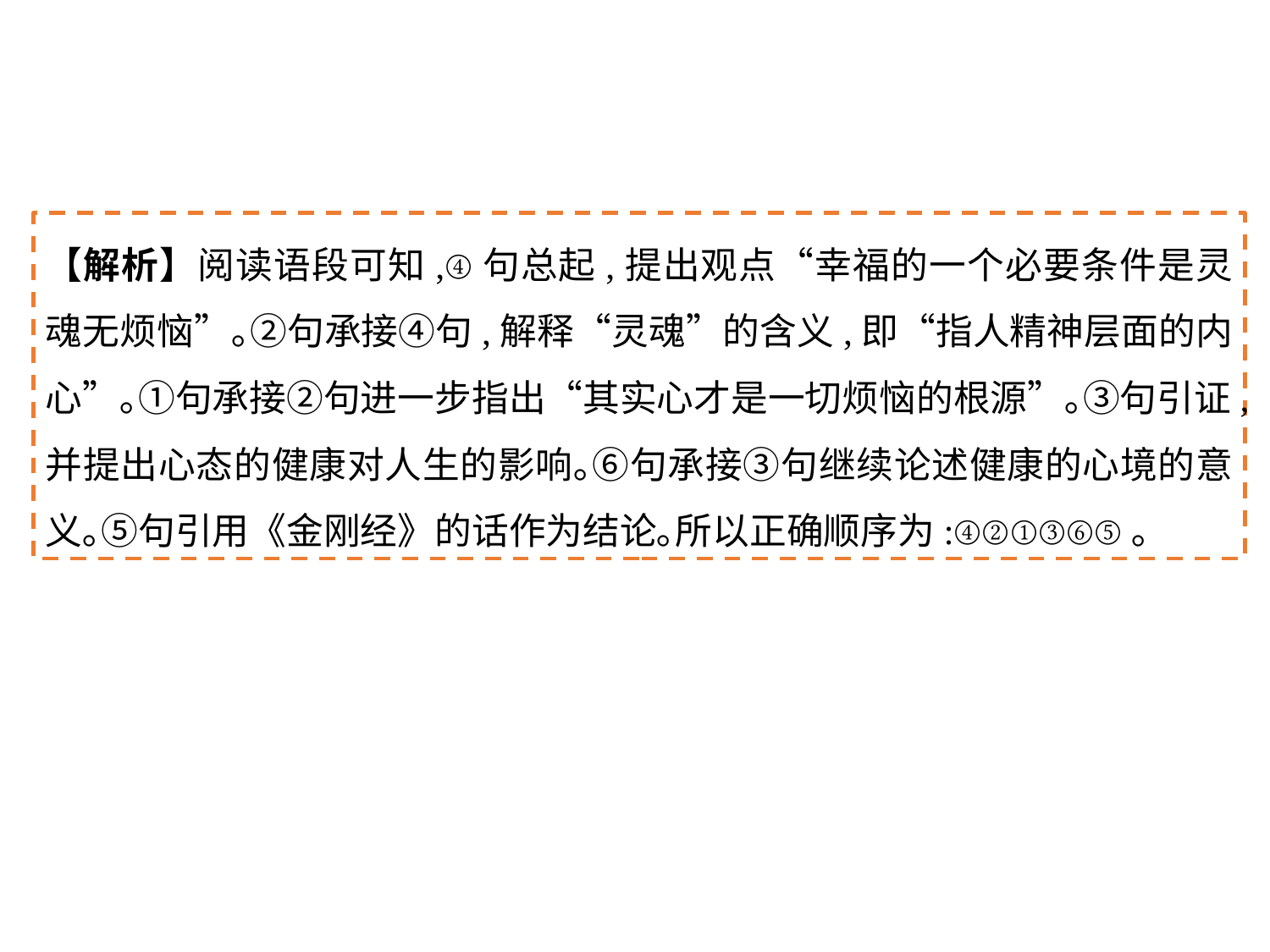

【解析】阅读语段可知,④句总起,提出观点“幸福的一个必要条件是灵魂无烦恼”｡②句承接④句,解释“灵魂”的含义,即“指人精神层面的内心”｡①句承接②句进一步指出“其实心才是一切烦恼的根源”｡③句引证,并提出心态的健康对人生的影响｡⑥句承接③句继续论述健康的心境的意义｡⑤句引用《金刚经》的话作为结论｡所以正确顺序为:④②①③⑥⑤｡